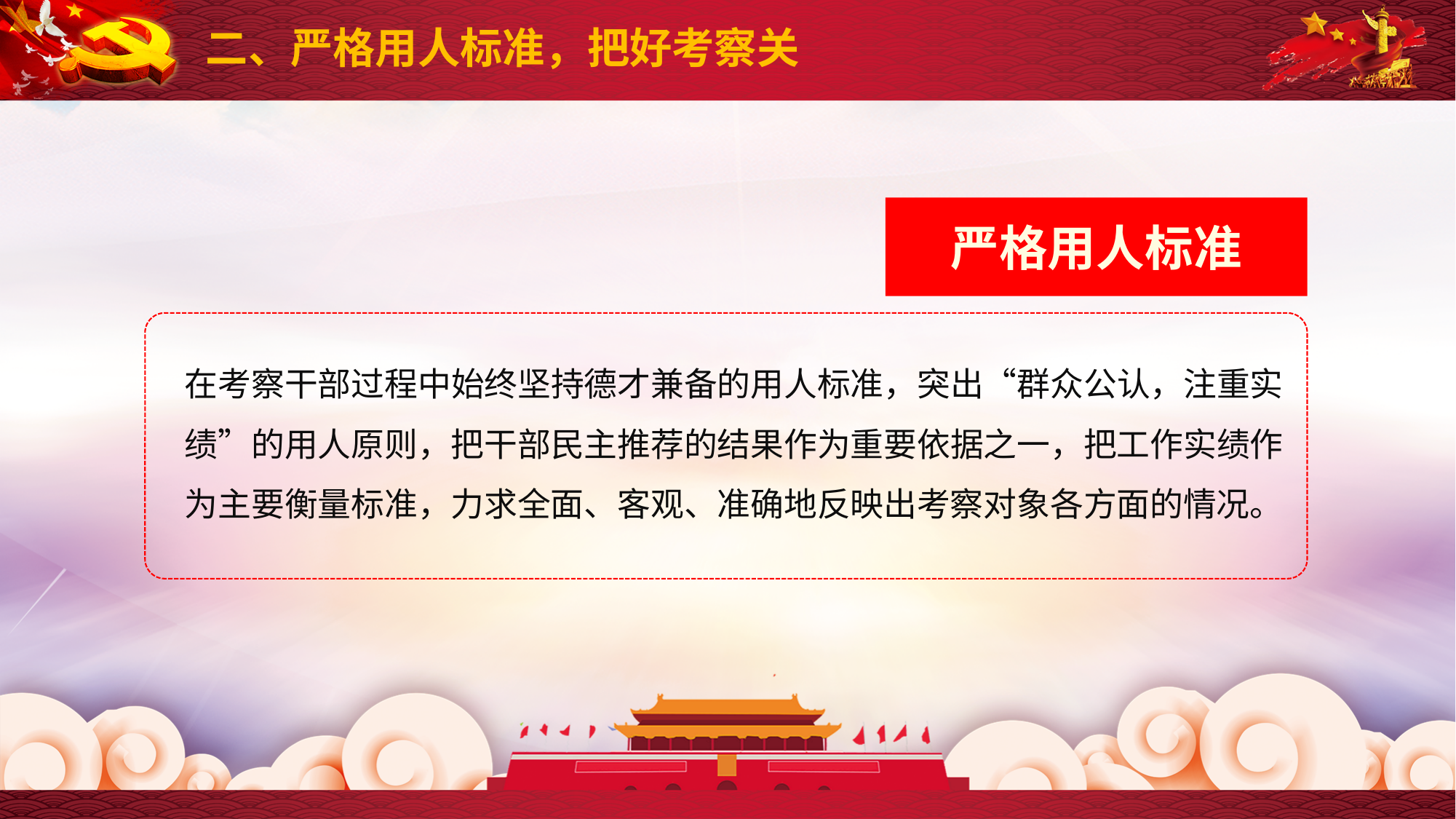

二、严格用人标准，把好考察关
严格用人标准

在考察干部过程中始终坚持德才兼备的用人标准，突出“群众公认，注重实绩”的用人原则，把干部民主推荐的结果作为重要依据之一，把工作实绩作为主要衡量标准，力求全面、客观、准确地反映出考察对象各方面的情况。